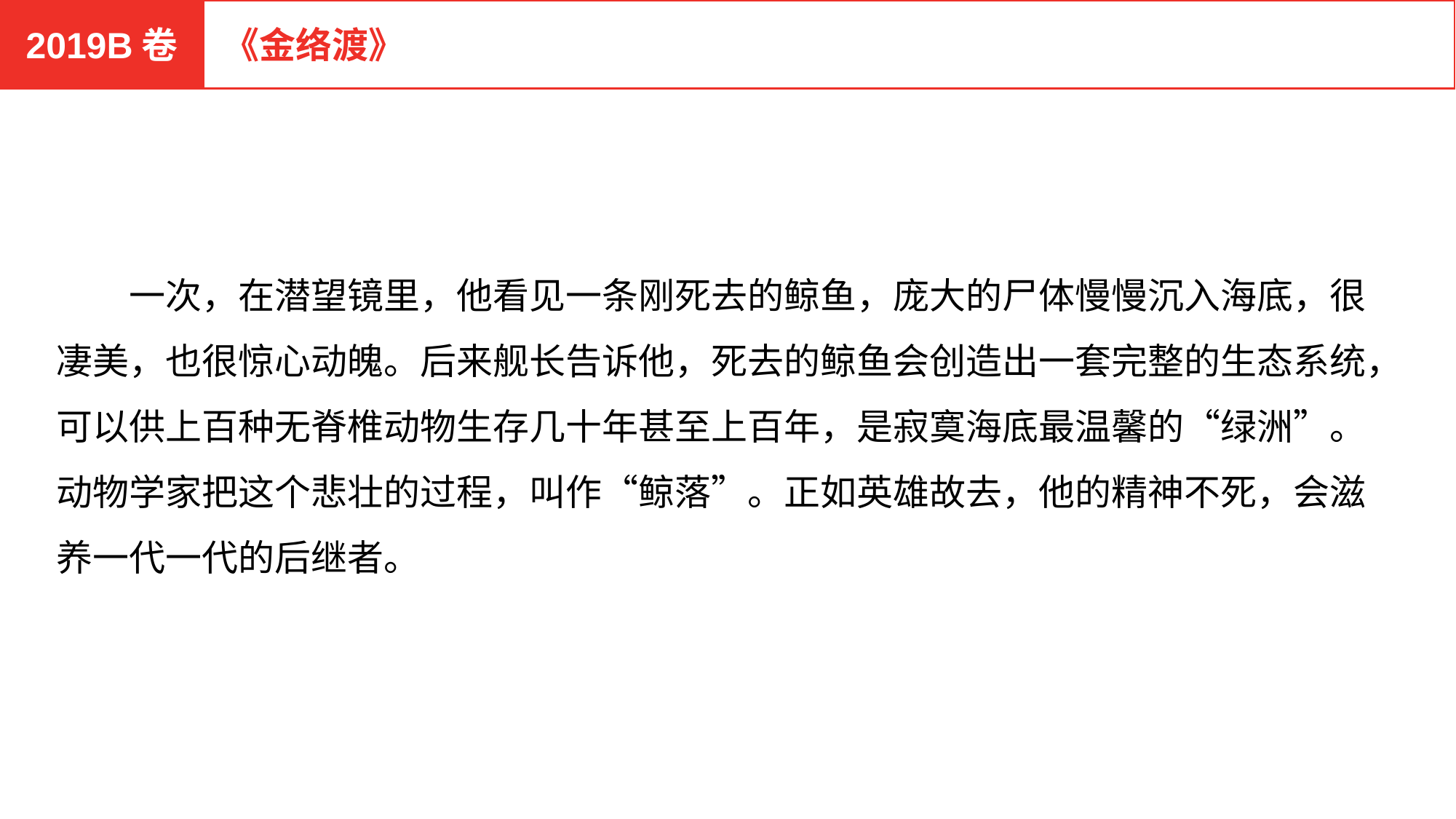

2019B卷
《金络渡》
　　一次，在潜望镜里，他看见一条刚死去的鲸鱼，庞大的尸体慢慢沉入海底，很凄美，也很惊心动魄。后来舰长告诉他，死去的鲸鱼会创造出一套完整的生态系统，可以供上百种无脊椎动物生存几十年甚至上百年，是寂寞海底最温馨的“绿洲”。动物学家把这个悲壮的过程，叫作“鲸落”。正如英雄故去，他的精神不死，会滋养一代一代的后继者。